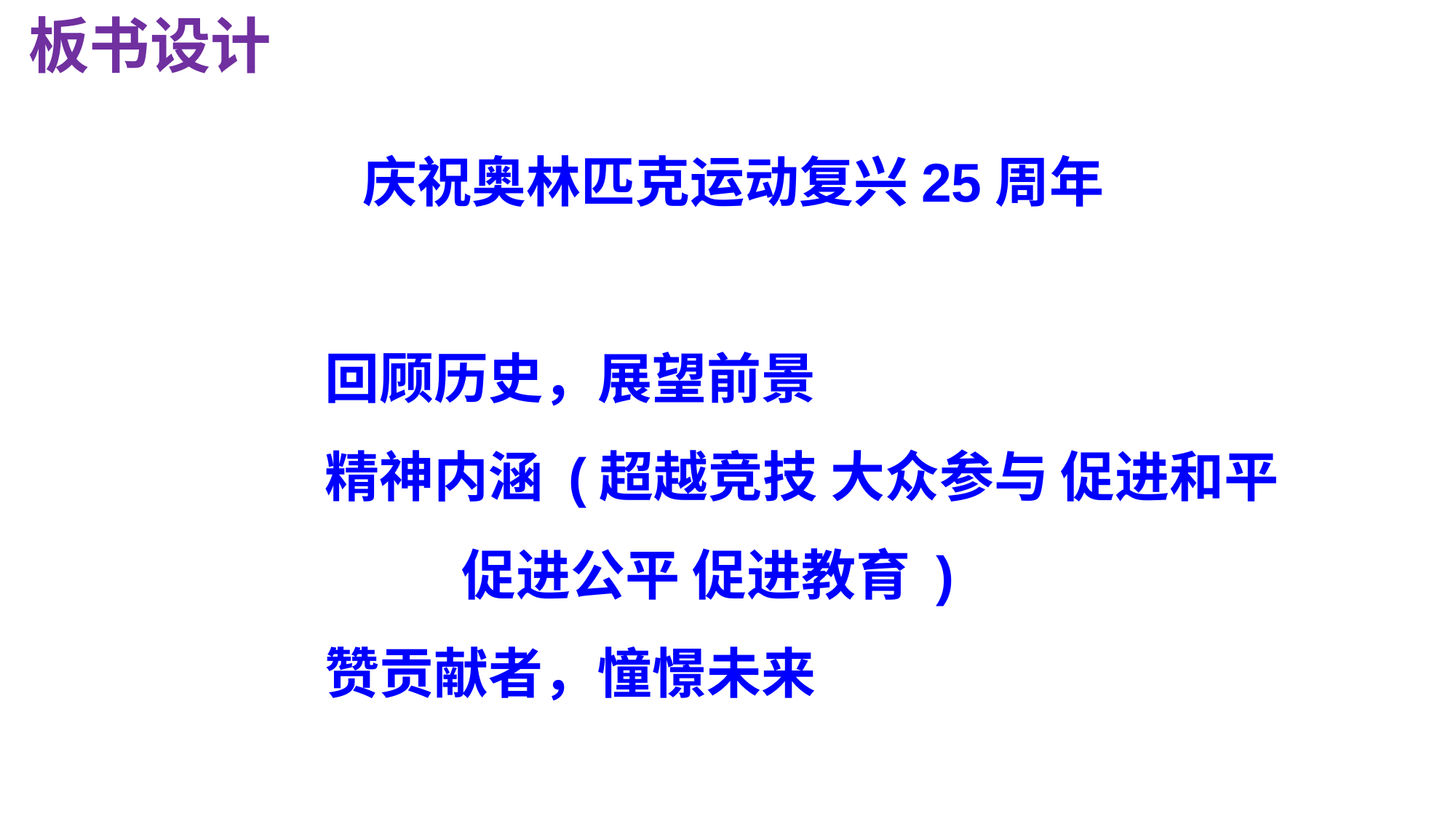

板书设计
  庆祝奥林匹克运动复兴25周年

回顾历史，展望前景
精神内涵 (超越竞技 大众参与 促进和平
          促进公平 促进教育 )
赞贡献者，憧憬未来